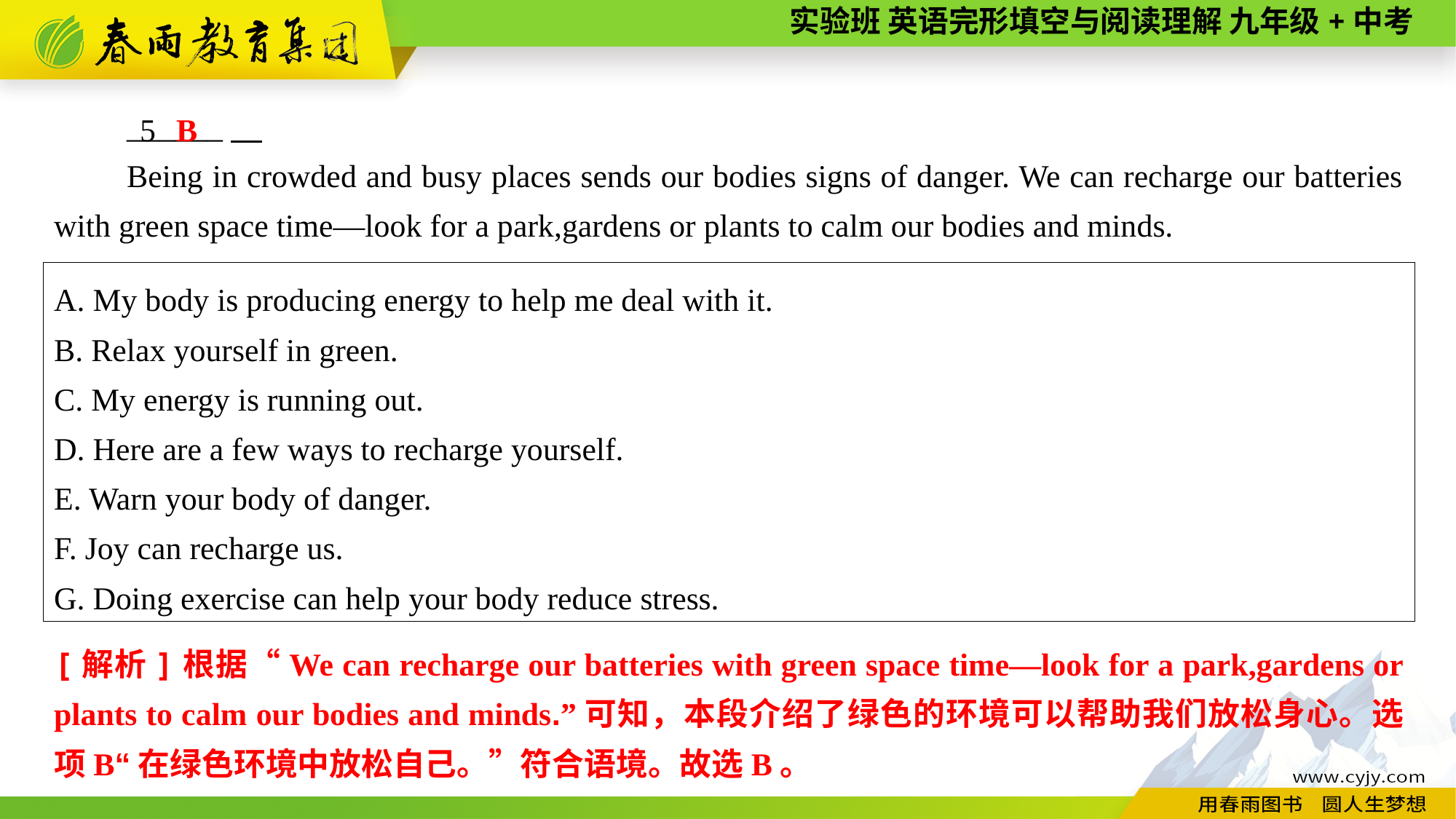

______
Being in crowded and busy places sends our bodies signs of danger. We can recharge our batteries with green space time—look for a park,gardens or plants to calm our bodies and minds.
B
5
A. My body is producing energy to help me deal with it.
B. Relax yourself in green.
C. My energy is running out.
D. Here are a few ways to recharge yourself.
E. Warn your body of danger.
F. Joy can recharge us.
G. Doing exercise can help your body reduce stress.
[解析]根据“We can recharge our batteries with green space time—look for a park,gardens or plants to calm our bodies and minds.”可知，本段介绍了绿色的环境可以帮助我们放松身心。选项B“在绿色环境中放松自己。”符合语境。故选B。